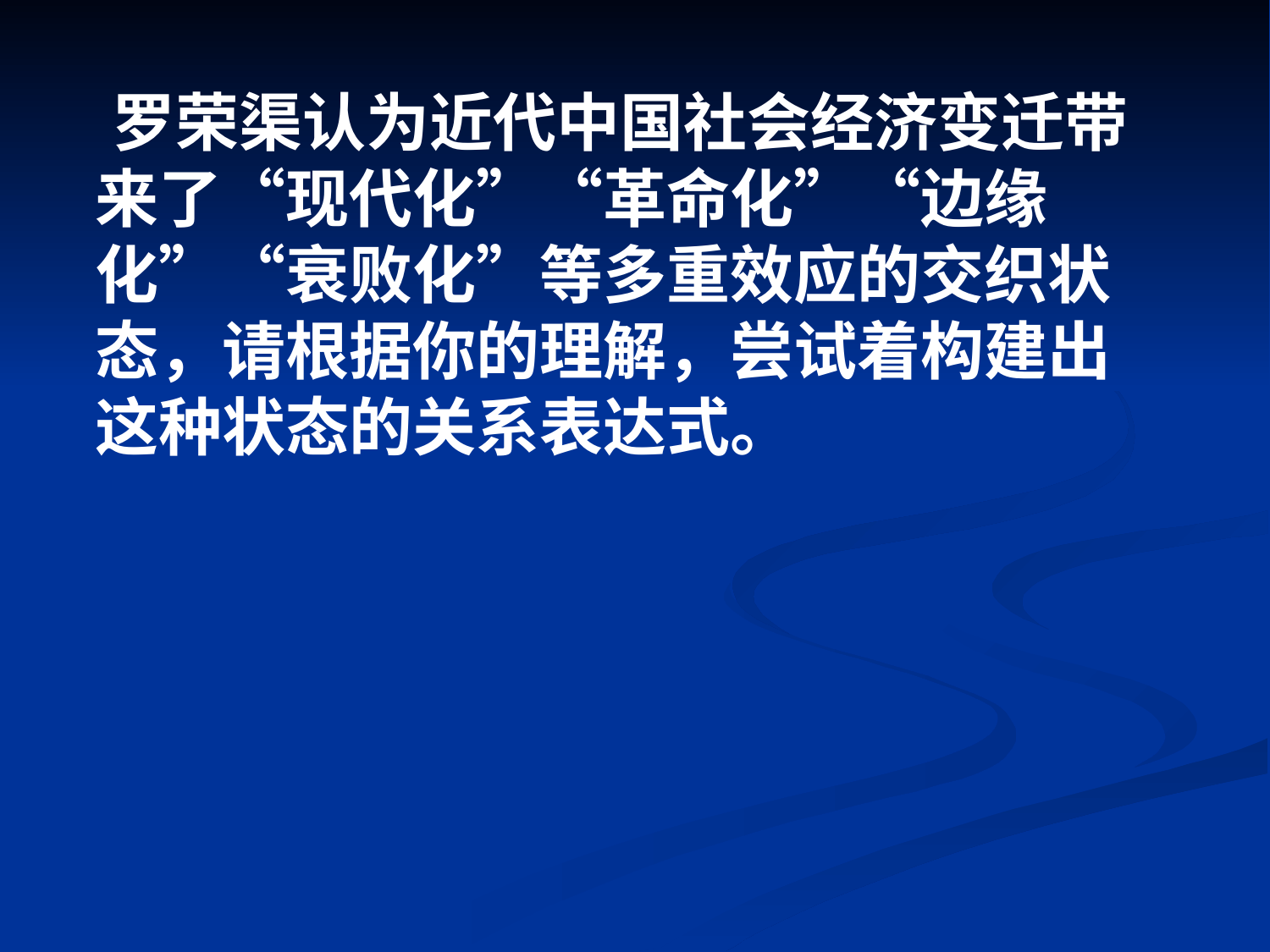

罗荣渠认为近代中国社会经济变迁带来了“现代化”“革命化”“边缘化”“衰败化”等多重效应的交织状态，请根据你的理解，尝试着构建出这种状态的关系表达式。